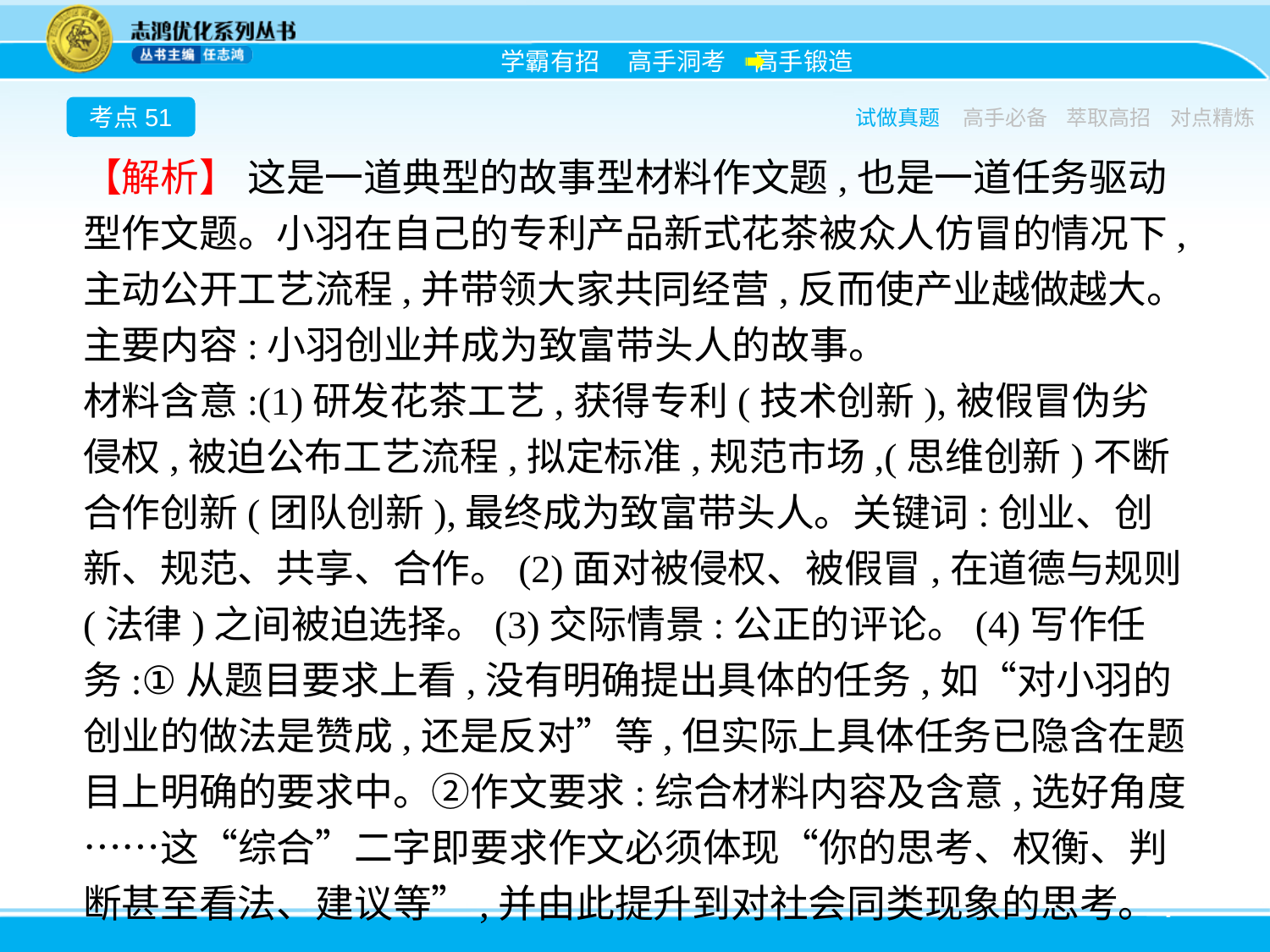

考点51
试做真题
高手必备
萃取高招
对点精炼
【解析】 这是一道典型的故事型材料作文题,也是一道任务驱动型作文题。小羽在自己的专利产品新式花茶被众人仿冒的情况下,主动公开工艺流程,并带领大家共同经营,反而使产业越做越大。
主要内容:小羽创业并成为致富带头人的故事。
材料含意:(1)研发花茶工艺,获得专利(技术创新),被假冒伪劣侵权,被迫公布工艺流程,拟定标准,规范市场,(思维创新)不断合作创新(团队创新),最终成为致富带头人。关键词:创业、创新、规范、共享、合作。(2)面对被侵权、被假冒,在道德与规则(法律)之间被迫选择。(3)交际情景:公正的评论。(4)写作任务:①从题目要求上看,没有明确提出具体的任务,如“对小羽的创业的做法是赞成,还是反对”等,但实际上具体任务已隐含在题目上明确的要求中。②作文要求:综合材料内容及含意,选好角度……这“综合”二字即要求作文必须体现“你的思考、权衡、判断甚至看法、建议等”,并由此提升到对社会同类现象的思考。